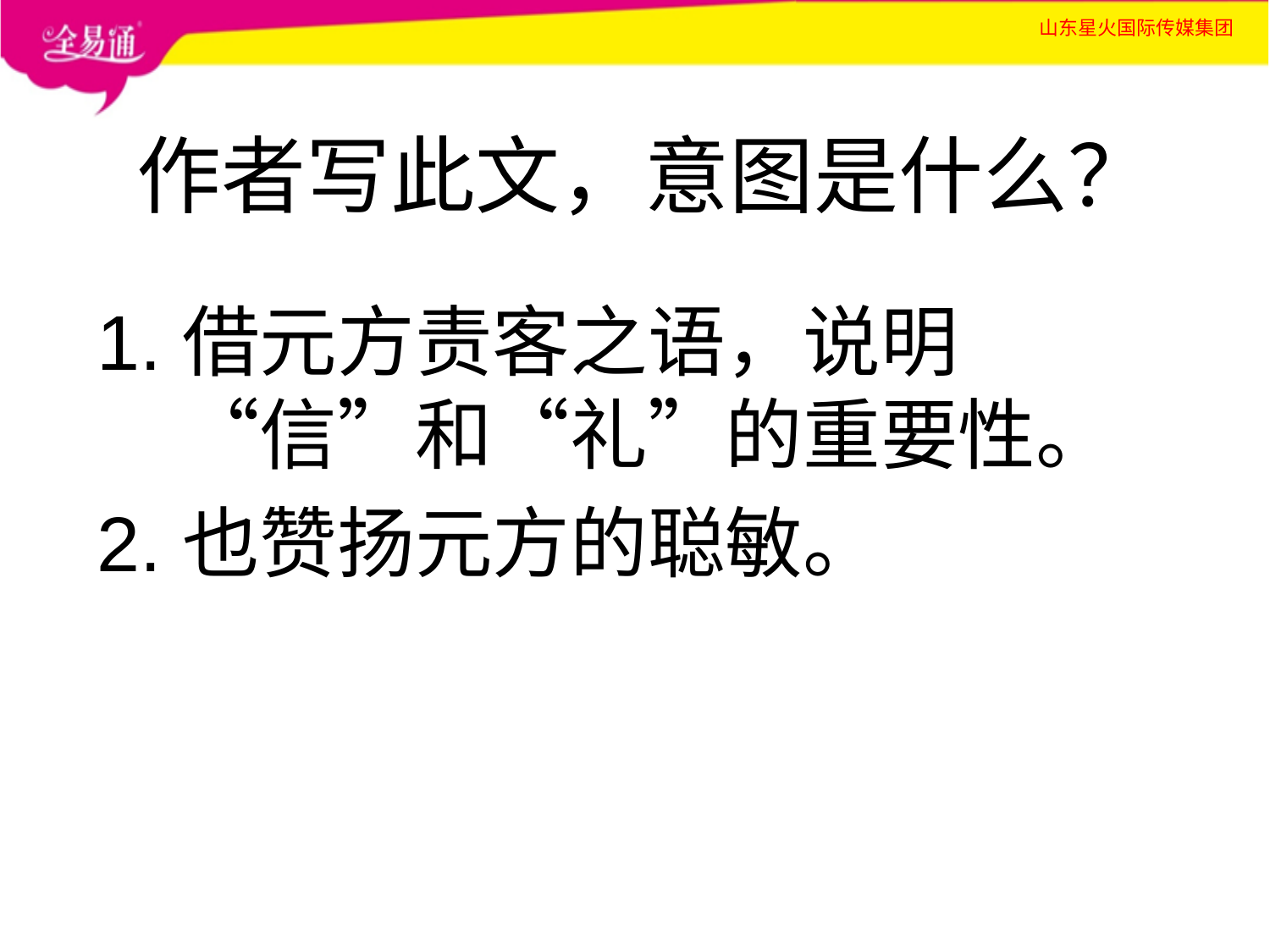

# 作者写此文，意图是什么？
借元方责客之语，说明“信”和“礼”的重要性。
也赞扬元方的聪敏。